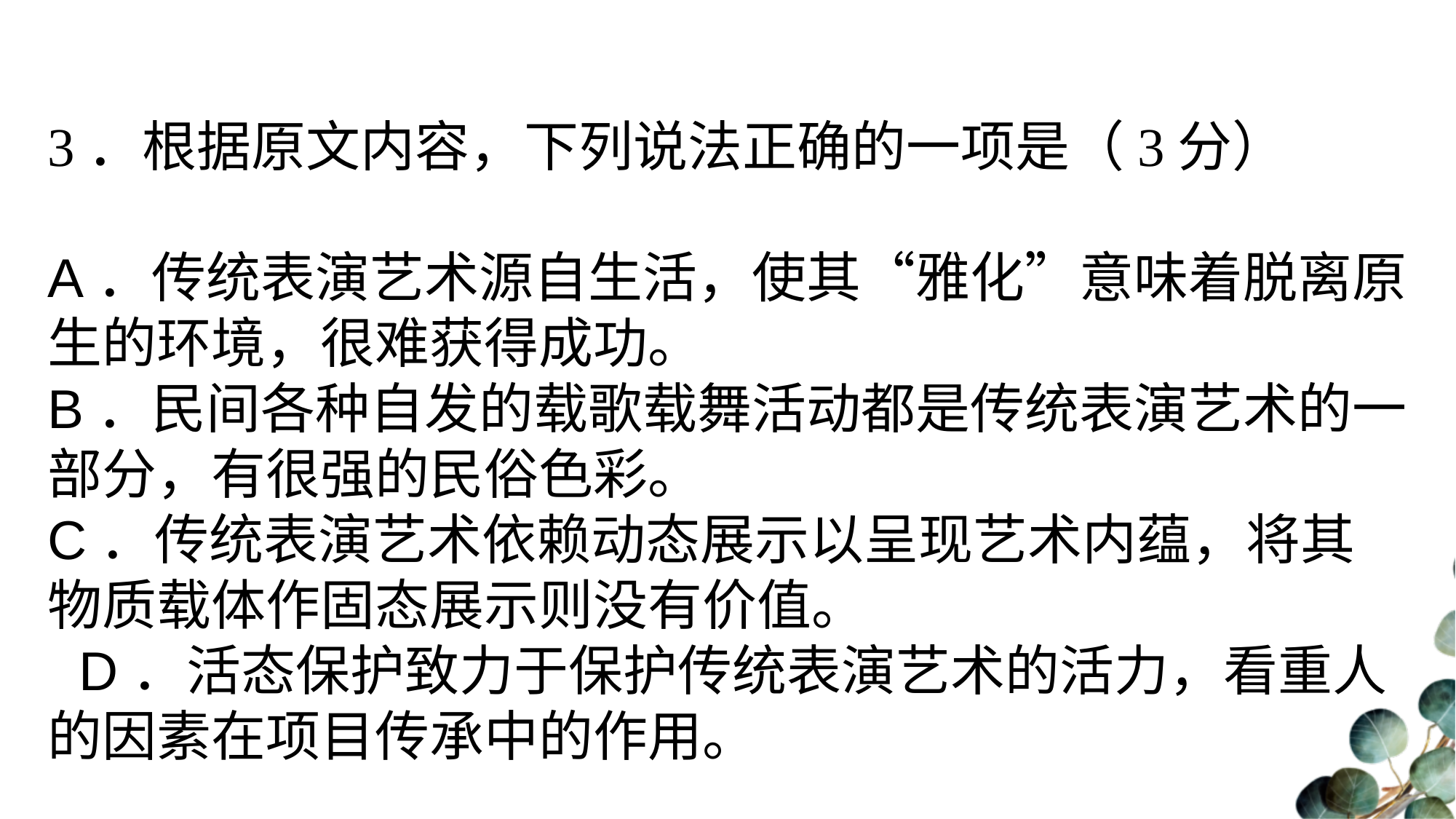

3．根据原文内容，下列说法正确的一项是（3分）                                         A．传统表演艺术源自生活，使其“雅化”意味着脱离原生的环境，很难获得成功。B．民间各种自发的载歌载舞活动都是传统表演艺术的一部分，有很强的民俗色彩。C．传统表演艺术依赖动态展示以呈现艺术内蕴，将其物质载体作固态展示则没有价值。D．活态保护致力于保护传统表演艺术的活力，看重人的因素在项目传承中的作用。